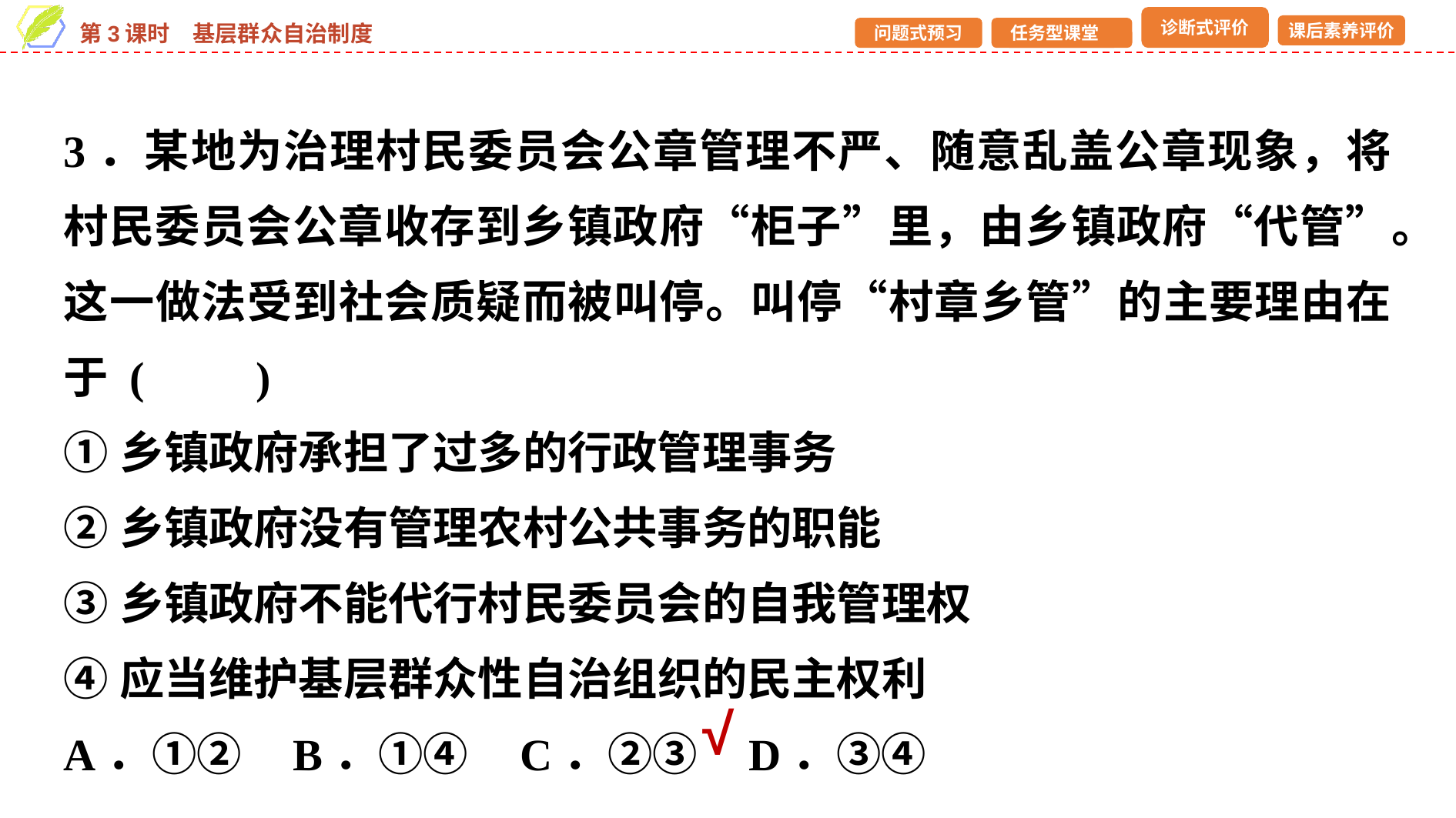

3．某地为治理村民委员会公章管理不严、随意乱盖公章现象，将村民委员会公章收存到乡镇政府“柜子”里，由乡镇政府“代管”。这一做法受到社会质疑而被叫停。叫停“村章乡管”的主要理由在于 (　　)
①乡镇政府承担了过多的行政管理事务
②乡镇政府没有管理农村公共事务的职能
③乡镇政府不能代行村民委员会的自我管理权
④应当维护基层群众性自治组织的民主权利
A．①②    B．①④    C．②③    D．③④
√